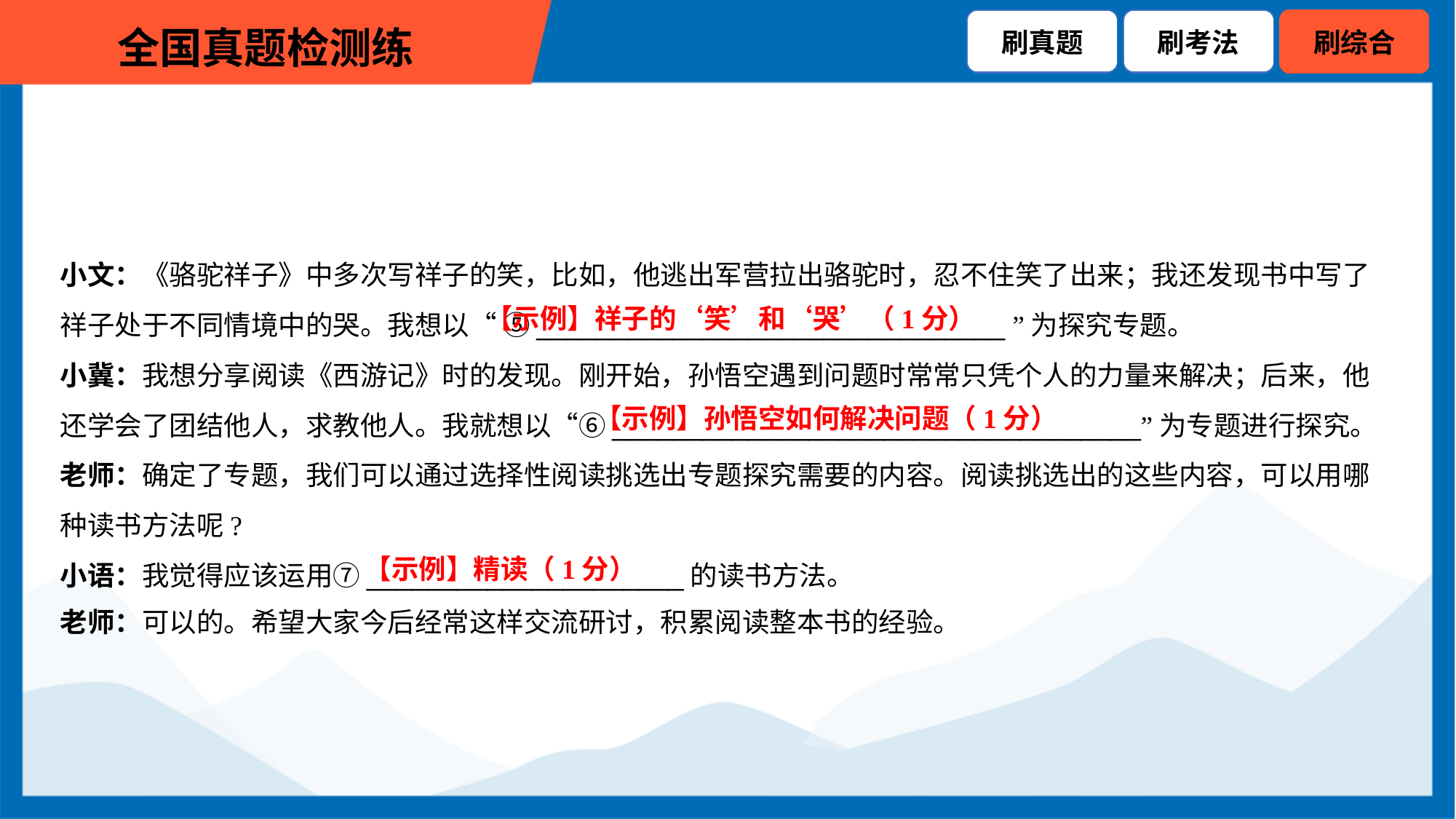

小文：《骆驼祥子》中多次写祥子的笑，比如，他逃出军营拉出骆驼时，忍不住笑了出来；我还发现书中写了
祥子处于不同情境中的哭。我想以“ ⑤_______________________________ ”为探究专题。
小冀：我想分享阅读《西游记》时的发现。刚开始，孙悟空遇到问题时常常只凭个人的力量来解决；后来，他
还学会了团结他人，求教他人。我就想以“⑥___________________________________”为专题进行探究。
老师：确定了专题，我们可以通过选择性阅读挑选出专题探究需要的内容。阅读挑选出的这些内容，可以用哪
种读书方法呢?
小语：我觉得应该运用⑦_____________________的读书方法。
老师：可以的。希望大家今后经常这样交流研讨，积累阅读整本书的经验。
【示例】祥子的‘笑’和‘哭’（1分）
【示例】孙悟空如何解决问题（1分）
【示例】精读（1分）